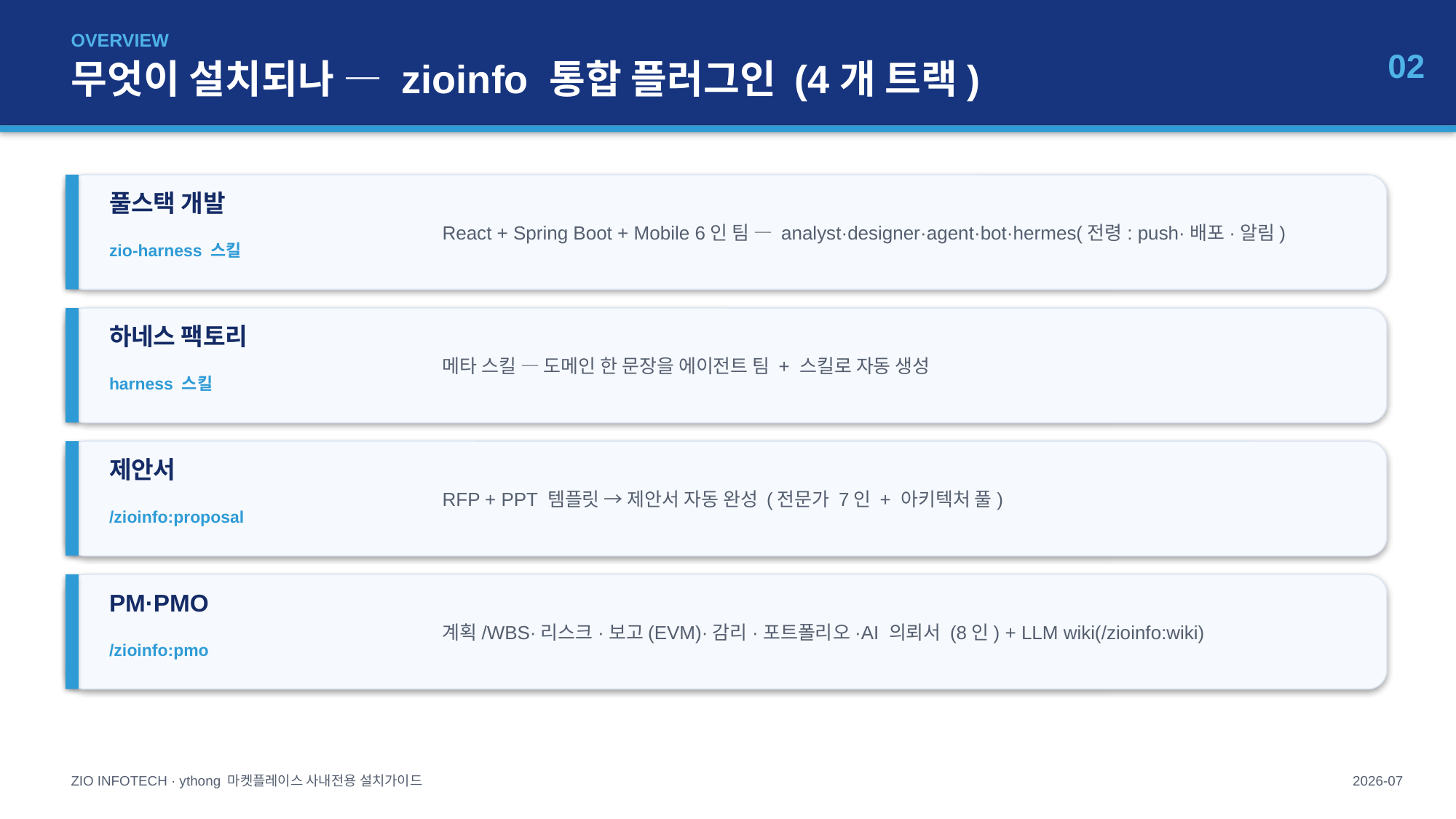

OVERVIEW
무엇이 설치되나 — zioinfo 통합 플러그인 (4개 트랙)
02

React + Spring Boot + Mobile 6인 팀 — analyst·designer·agent·bot·hermes(전령: push·배포·알림)
풀스택 개발
zio-harness 스킬

메타 스킬 — 도메인 한 문장을 에이전트 팀 + 스킬로 자동 생성
하네스 팩토리
harness 스킬

RFP + PPT 템플릿 → 제안서 자동 완성 (전문가 7인 + 아키텍처 풀)
제안서
/zioinfo:proposal

계획/WBS·리스크·보고(EVM)·감리·포트폴리오·AI 의뢰서 (8인) + LLM wiki(/zioinfo:wiki)
PM·PMO
/zioinfo:pmo
ZIO INFOTECH · ythong 마켓플레이스 사내전용 설치가이드
2026-07